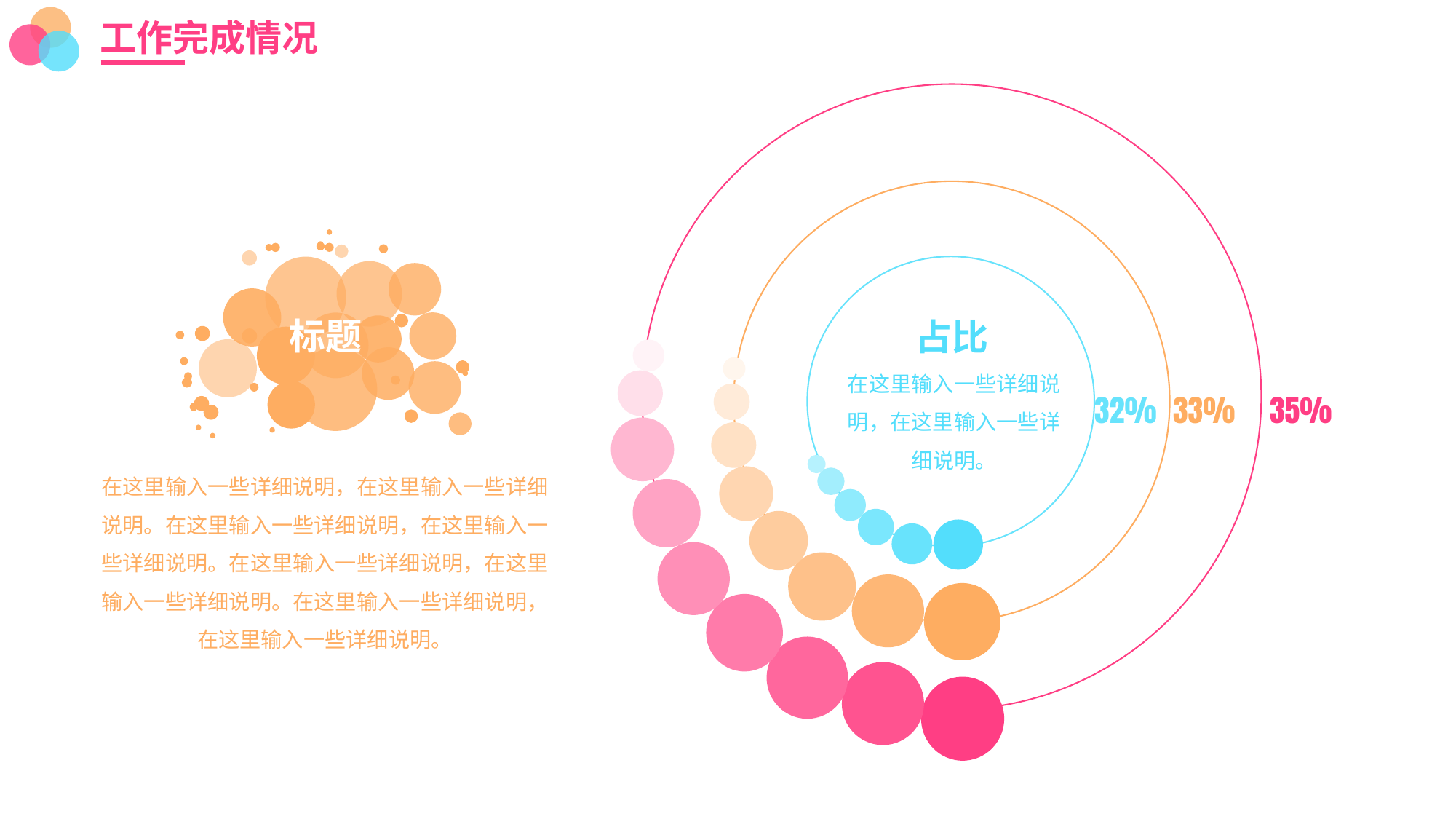

工作完成情况

标题

占比

在这里输入一些详细说明，在这里输入一些详细说明。

32%
33%
35%

在这里输入一些详细说明，在这里输入一些详细说明。在这里输入一些详细说明，在这里输入一些详细说明。在这里输入一些详细说明，在这里输入一些详细说明。在这里输入一些详细说明，在这里输入一些详细说明。